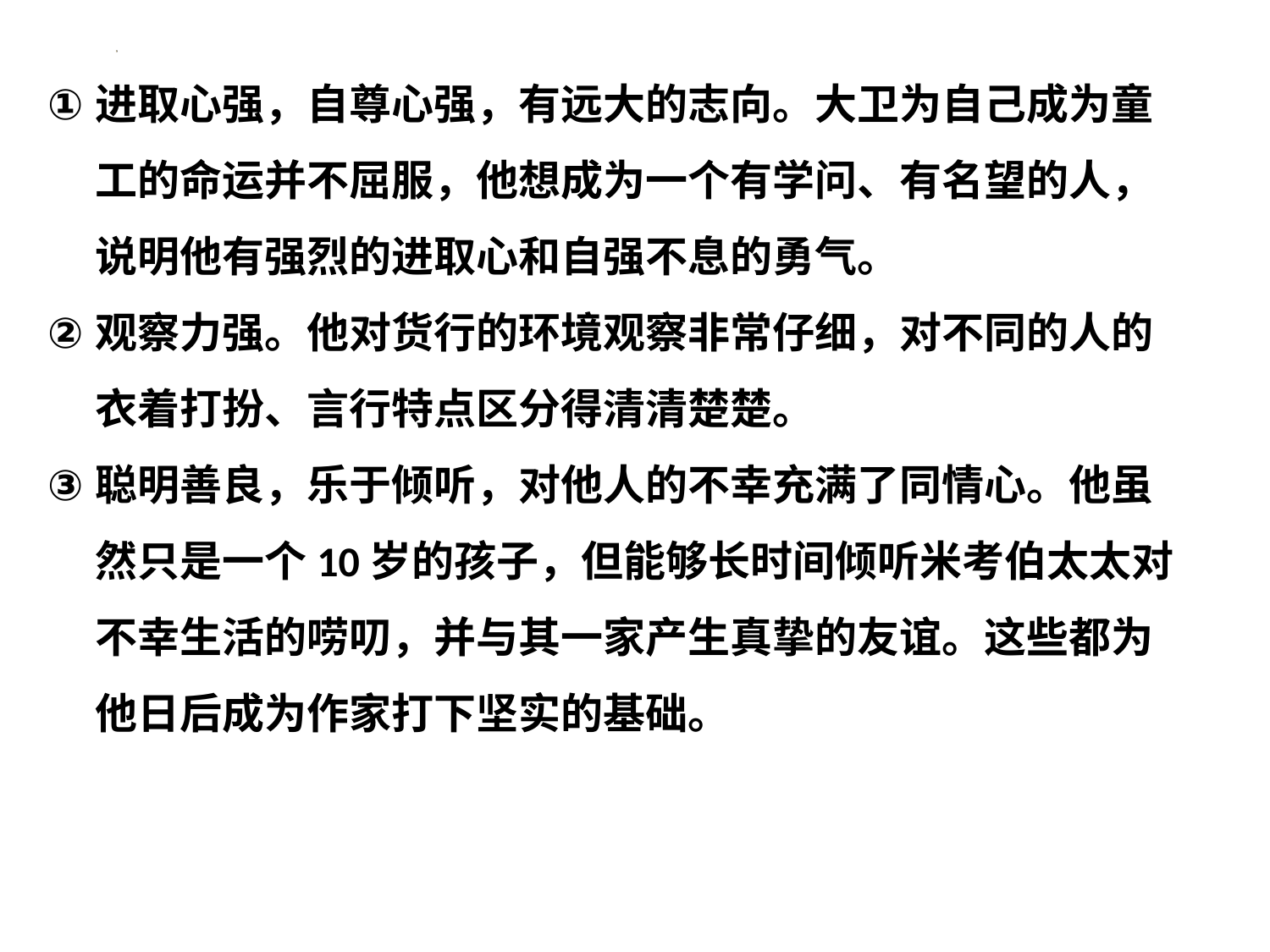

进取心强，自尊心强，有远大的志向。大卫为自己成为童工的命运并不屈服，他想成为一个有学问、有名望的人，说明他有强烈的进取心和自强不息的勇气。
观察力强。他对货行的环境观察非常仔细，对不同的人的衣着打扮、言行特点区分得清清楚楚。
聪明善良，乐于倾听，对他人的不幸充满了同情心。他虽然只是一个10岁的孩子，但能够长时间倾听米考伯太太对不幸生活的唠叨，并与其一家产生真挚的友谊。这些都为他日后成为作家打下坚实的基础。